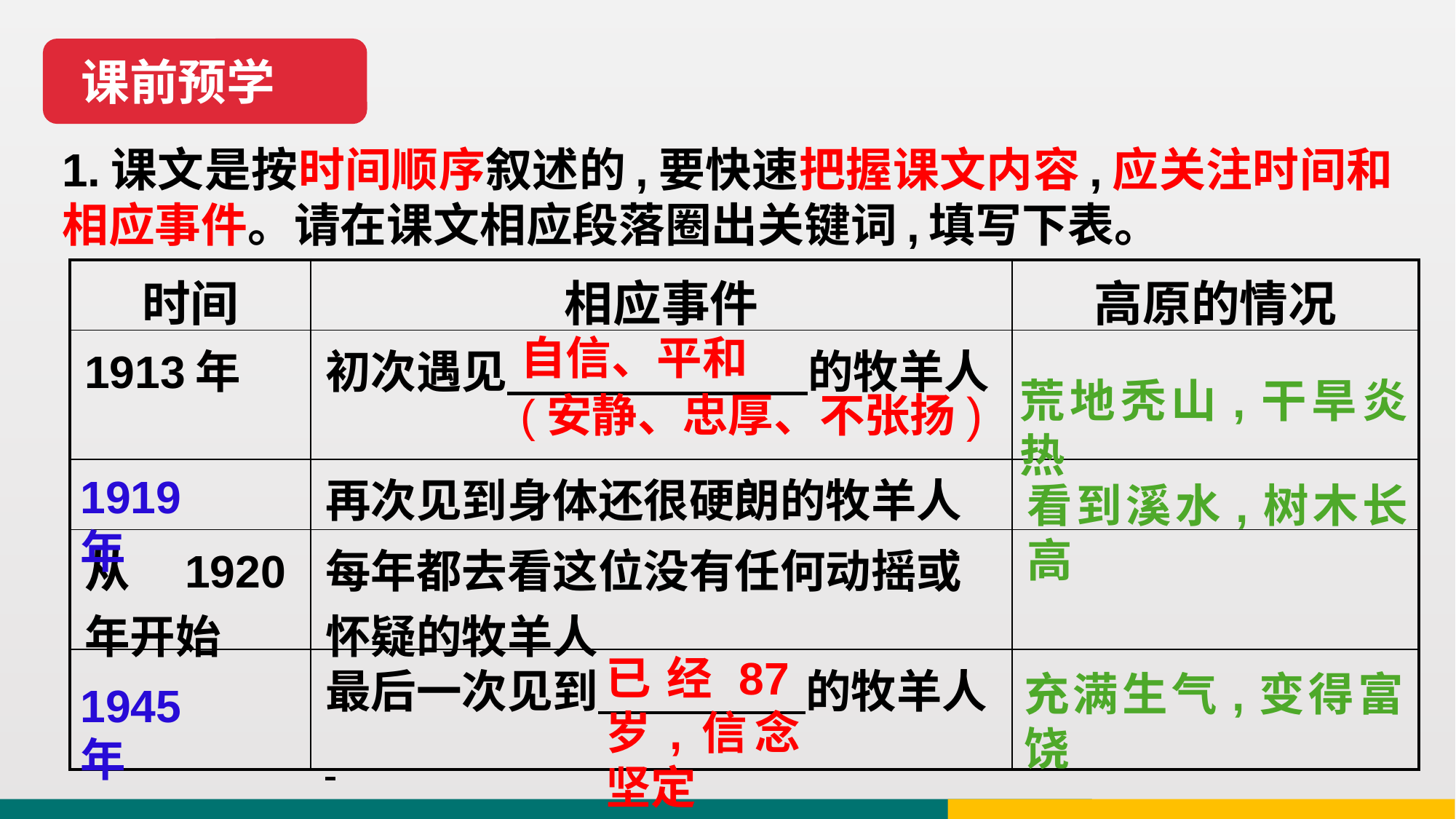

课前预学
# 1.课文是按时间顺序叙述的,要快速把握课文内容,应关注时间和相应事件。请在课文相应段落圈出关键词,填写下表。
| 时间 | 相应事件 | 高原的情况 |
| --- | --- | --- |
| 1913年 | 初次遇见 的牧羊人 |  |
|  | 再次见到身体还很硬朗的牧羊人 |  |
| 从1920年开始 | 每年都去看这位没有任何动摇或怀疑的牧羊人 |  |
|  | 最后一次见到 的牧羊人 |  |
自信、平和
(安静、忠厚、不张扬)
荒地秃山,干旱炎热
1919年
看到溪水,树木长高
已经87岁,信念坚定
充满生气,变得富饶
1945年